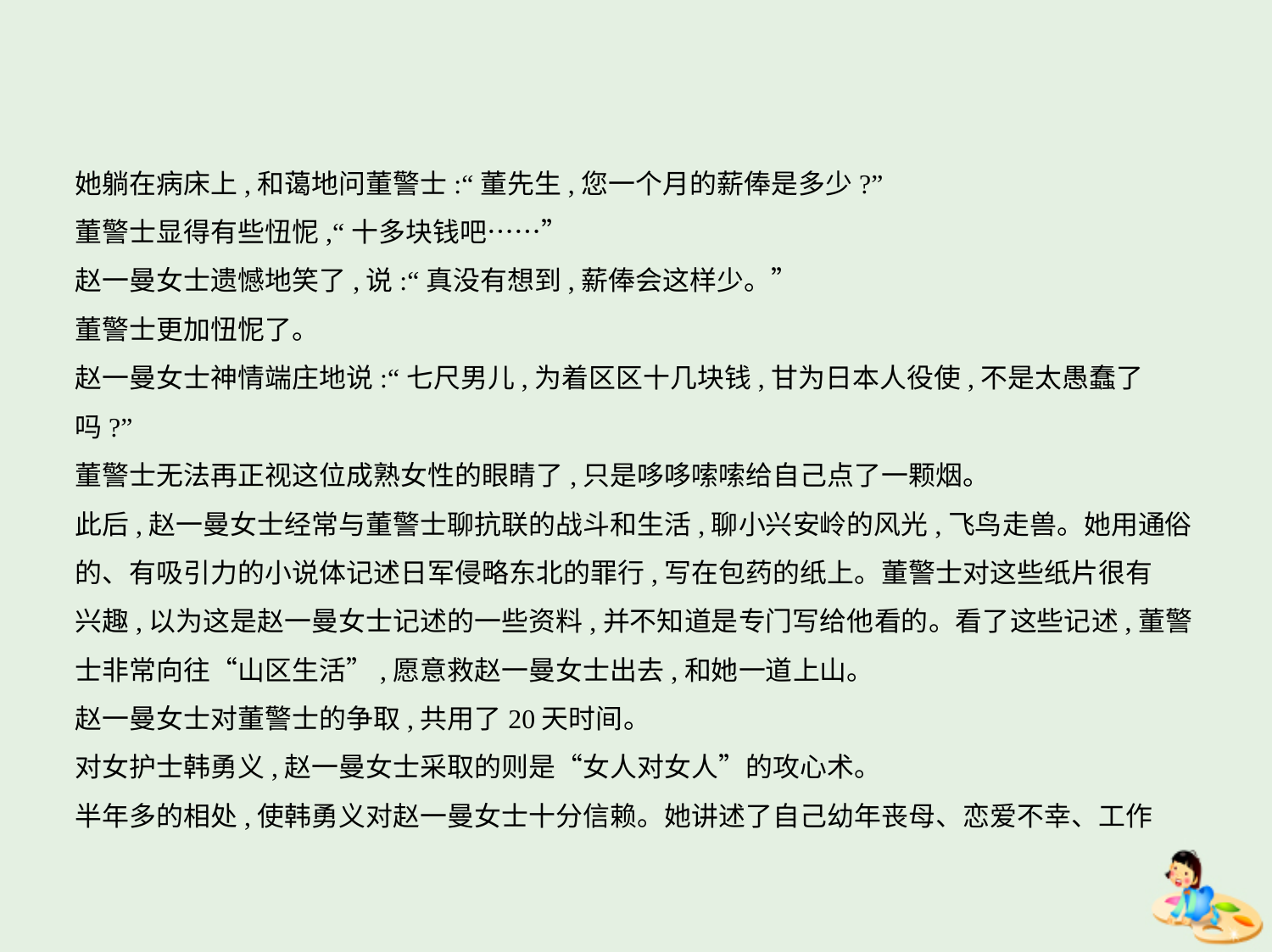

她躺在病床上,和蔼地问董警士:“董先生,您一个月的薪俸是多少?”
董警士显得有些忸怩,“十多块钱吧……”
赵一曼女士遗憾地笑了,说:“真没有想到,薪俸会这样少。”
董警士更加忸怩了。
赵一曼女士神情端庄地说:“七尺男儿,为着区区十几块钱,甘为日本人役使,不是太愚蠢了
吗?”
董警士无法再正视这位成熟女性的眼睛了,只是哆哆嗦嗦给自己点了一颗烟。
此后,赵一曼女士经常与董警士聊抗联的战斗和生活,聊小兴安岭的风光,飞鸟走兽。她用通俗
的、有吸引力的小说体记述日军侵略东北的罪行,写在包药的纸上。董警士对这些纸片很有
兴趣,以为这是赵一曼女士记述的一些资料,并不知道是专门写给他看的。看了这些记述,董警
士非常向往“山区生活”,愿意救赵一曼女士出去,和她一道上山。
赵一曼女士对董警士的争取,共用了20天时间。
对女护士韩勇义,赵一曼女士采取的则是“女人对女人”的攻心术。
半年多的相处,使韩勇义对赵一曼女士十分信赖。她讲述了自己幼年丧母、恋爱不幸、工作